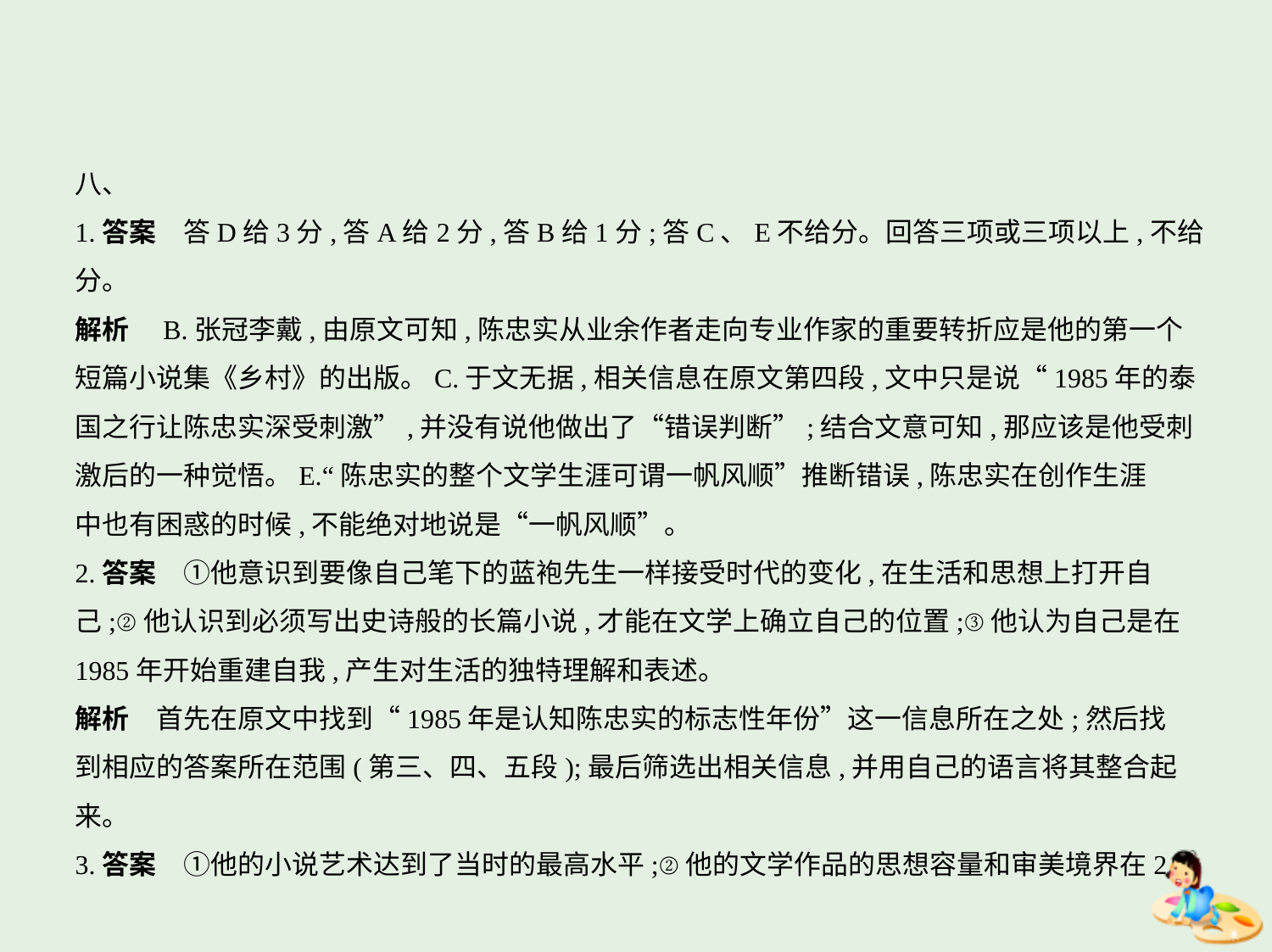

八、
1.答案　答D给3分,答A给2分,答B给1分;答C、E不给分。回答三项或三项以上,不给分。
解析　B.张冠李戴,由原文可知,陈忠实从业余作者走向专业作家的重要转折应是他的第一个
短篇小说集《乡村》的出版。C.于文无据,相关信息在原文第四段,文中只是说“1985年的泰
国之行让陈忠实深受刺激”,并没有说他做出了“错误判断”;结合文意可知,那应该是他受刺
激后的一种觉悟。E.“陈忠实的整个文学生涯可谓一帆风顺”推断错误,陈忠实在创作生涯
中也有困惑的时候,不能绝对地说是“一帆风顺”。
2.答案　①他意识到要像自己笔下的蓝袍先生一样接受时代的变化,在生活和思想上打开自
己;②他认识到必须写出史诗般的长篇小说,才能在文学上确立自己的位置;③他认为自己是在
1985年开始重建自我,产生对生活的独特理解和表述。
解析　首先在原文中找到“1985年是认知陈忠实的标志性年份”这一信息所在之处;然后找
到相应的答案所在范围(第三、四、五段);最后筛选出相关信息,并用自己的语言将其整合起
来。
3.答案　①他的小说艺术达到了当时的最高水平;②他的文学作品的思想容量和审美境界在2